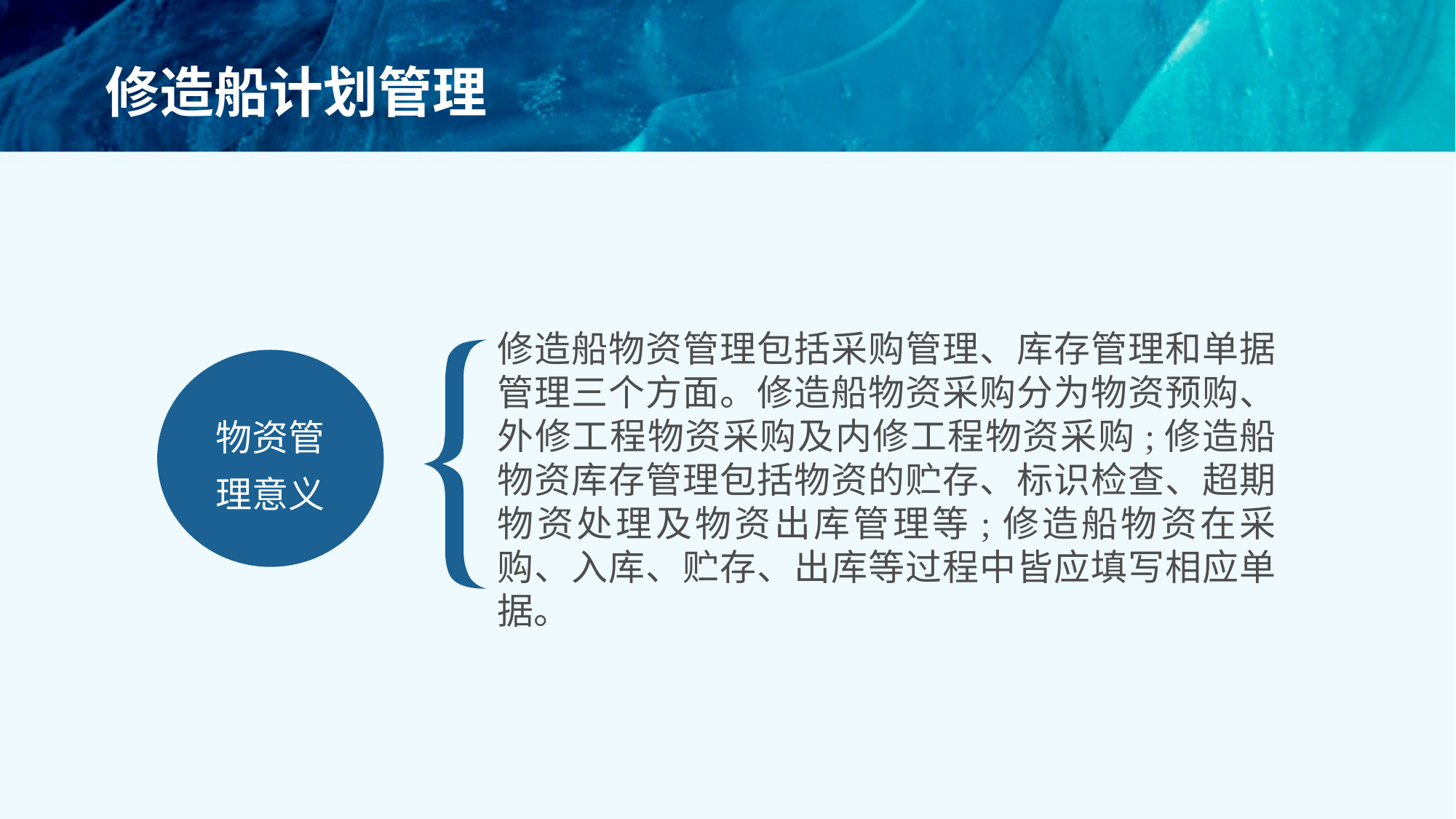

# 修造船计划管理

修造船物资管理包括采购管理、库存管理和单据管理三个方面。修造船物资采购分为物资预购、外修工程物资采购及内修工程物资采购;修造船物资库存管理包括物资的贮存、标识检查、超期物资处理及物资出库管理等;修造船物资在采购、入库、贮存、出库等过程中皆应填写相应单据。

物资管理意义